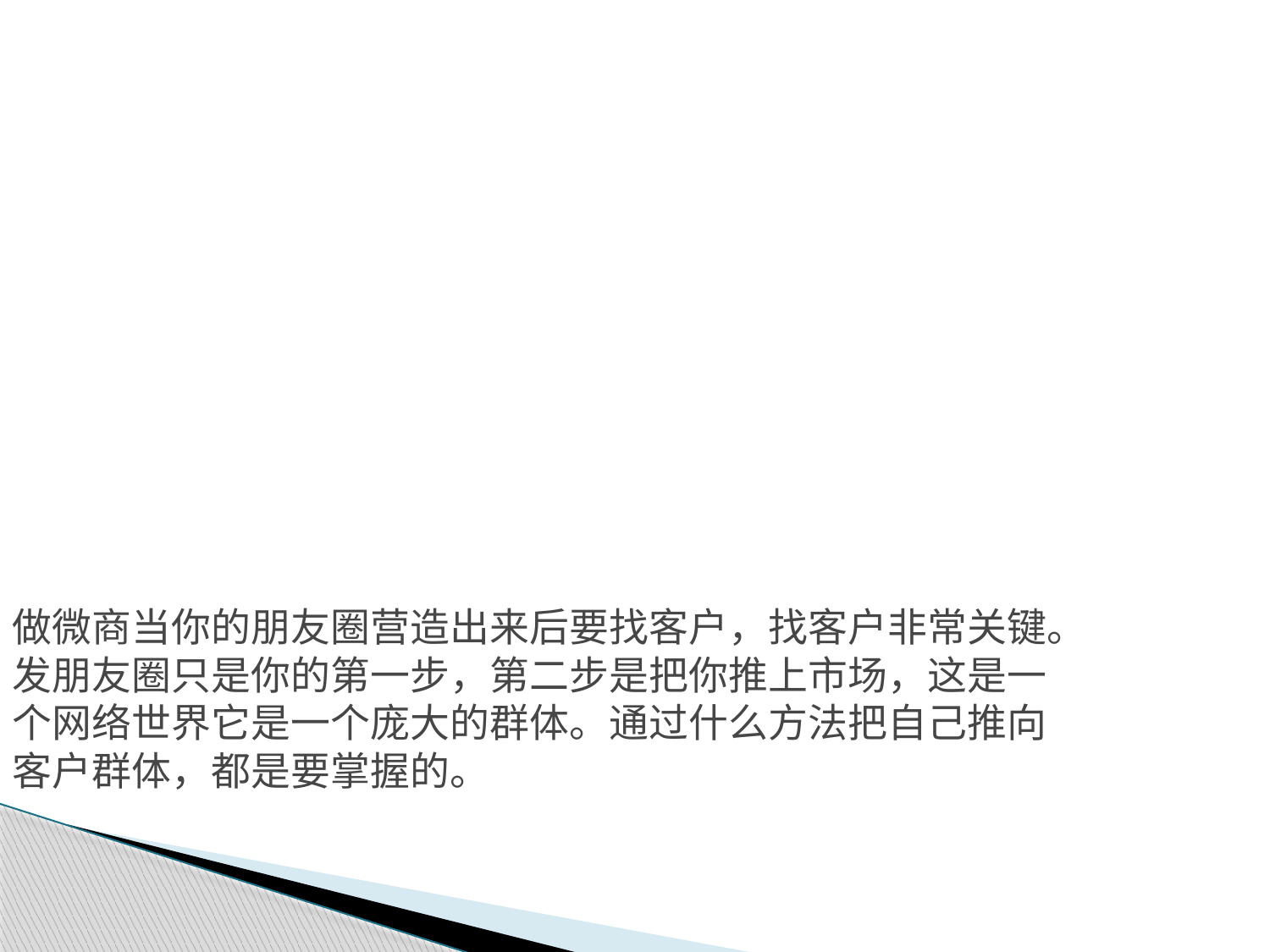

做微商当你的朋友圈营造出来后要找客户，找客户非常关键。发朋友圈只是你的第一步，第二步是把你推上市场，这是一个网络世界它是一个庞大的群体。通过什么方法把自己推向客户群体，都是要掌握的。